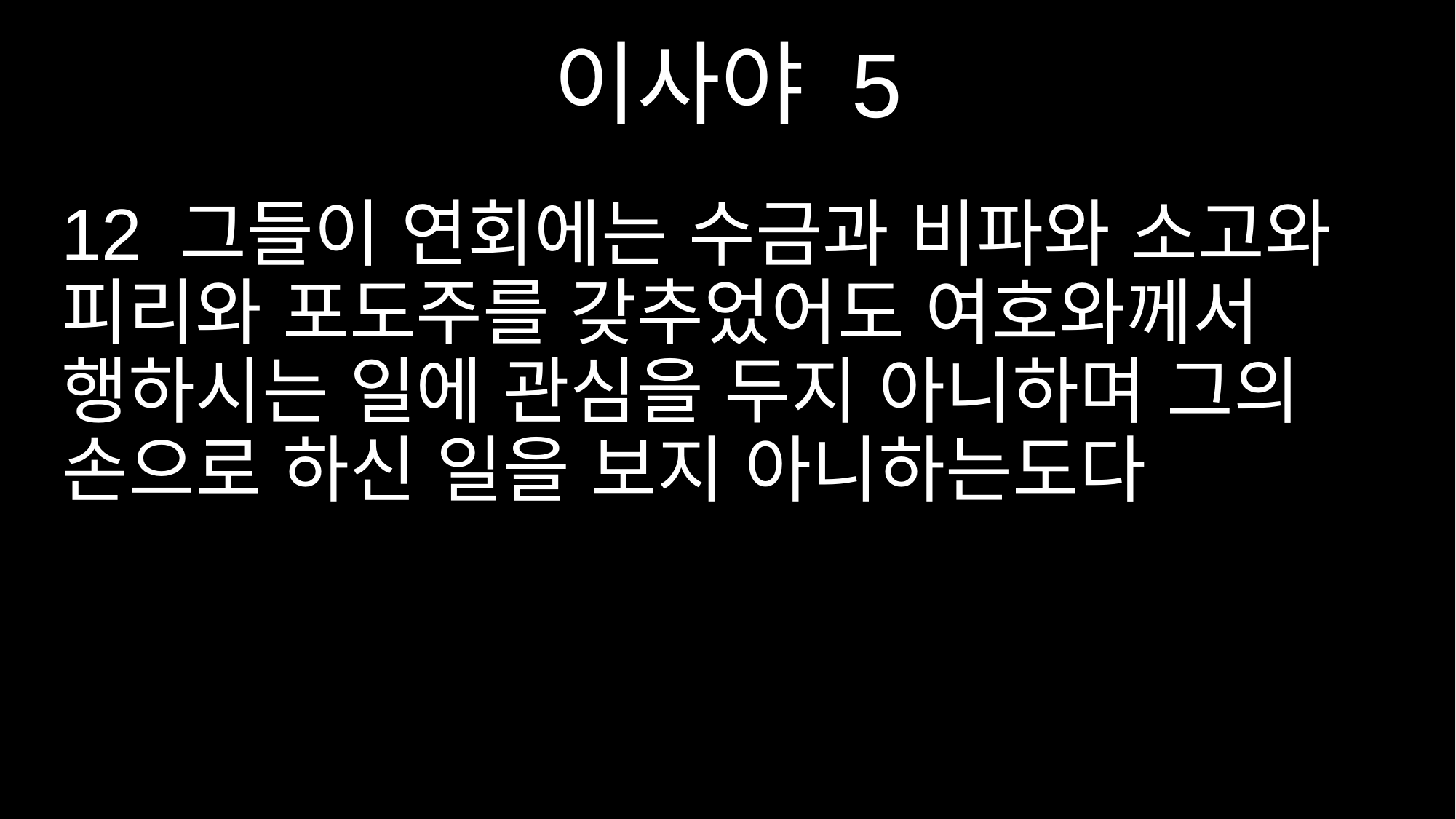

이사야 5
12 그들이 연회에는 수금과 비파와 소고와 피리와 포도주를 갖추었어도 여호와께서 행하시는 일에 관심을 두지 아니하며 그의 손으로 하신 일을 보지 아니하는도다